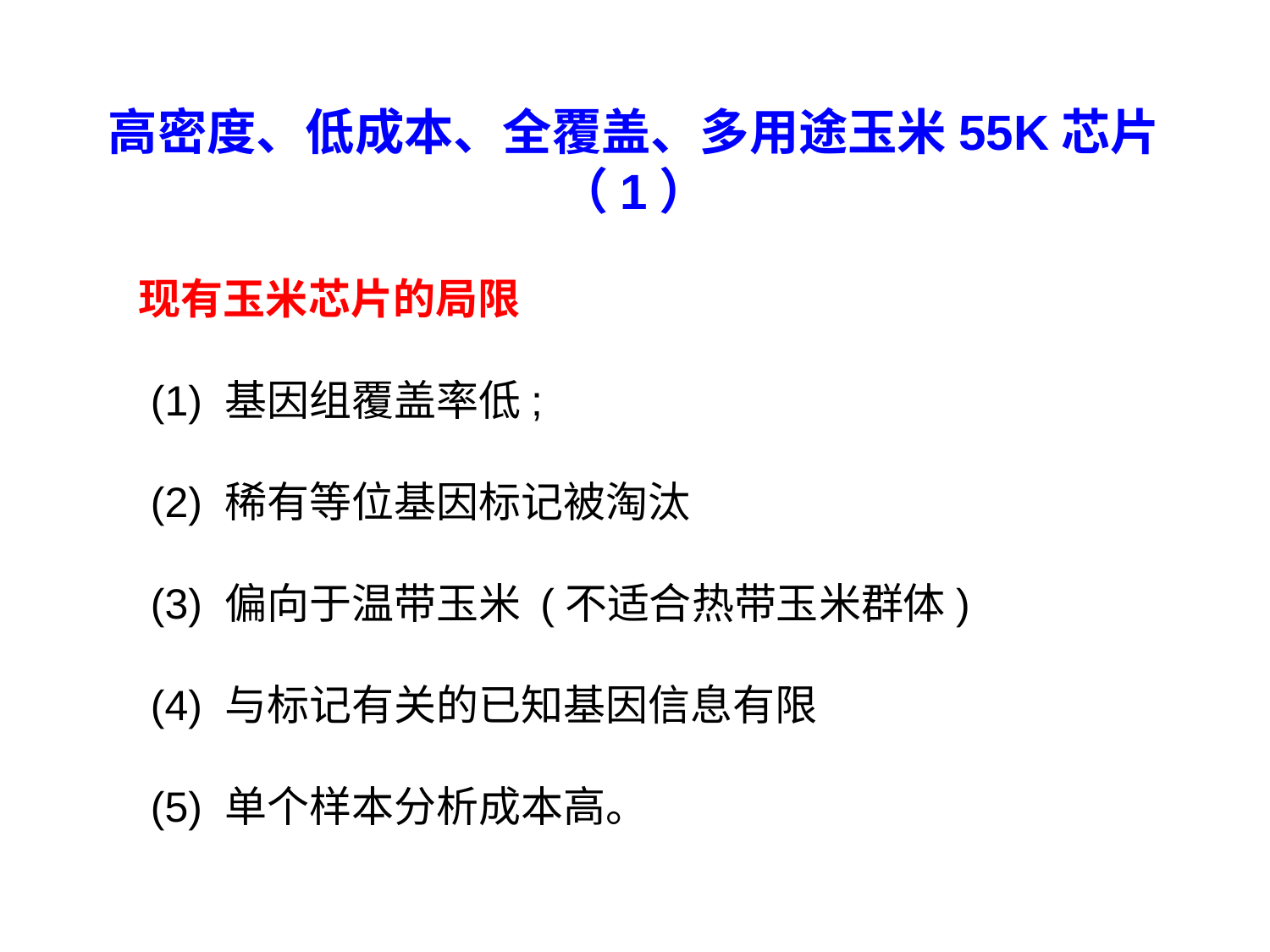

高密度、低成本、全覆盖、多用途玉米55K芯片 （1）
现有玉米芯片的局限
 (1) 基因组覆盖率低;
 (2) 稀有等位基因标记被淘汰
 (3) 偏向于温带玉米 (不适合热带玉米群体)
 (4) 与标记有关的已知基因信息有限
 (5) 单个样本分析成本高。